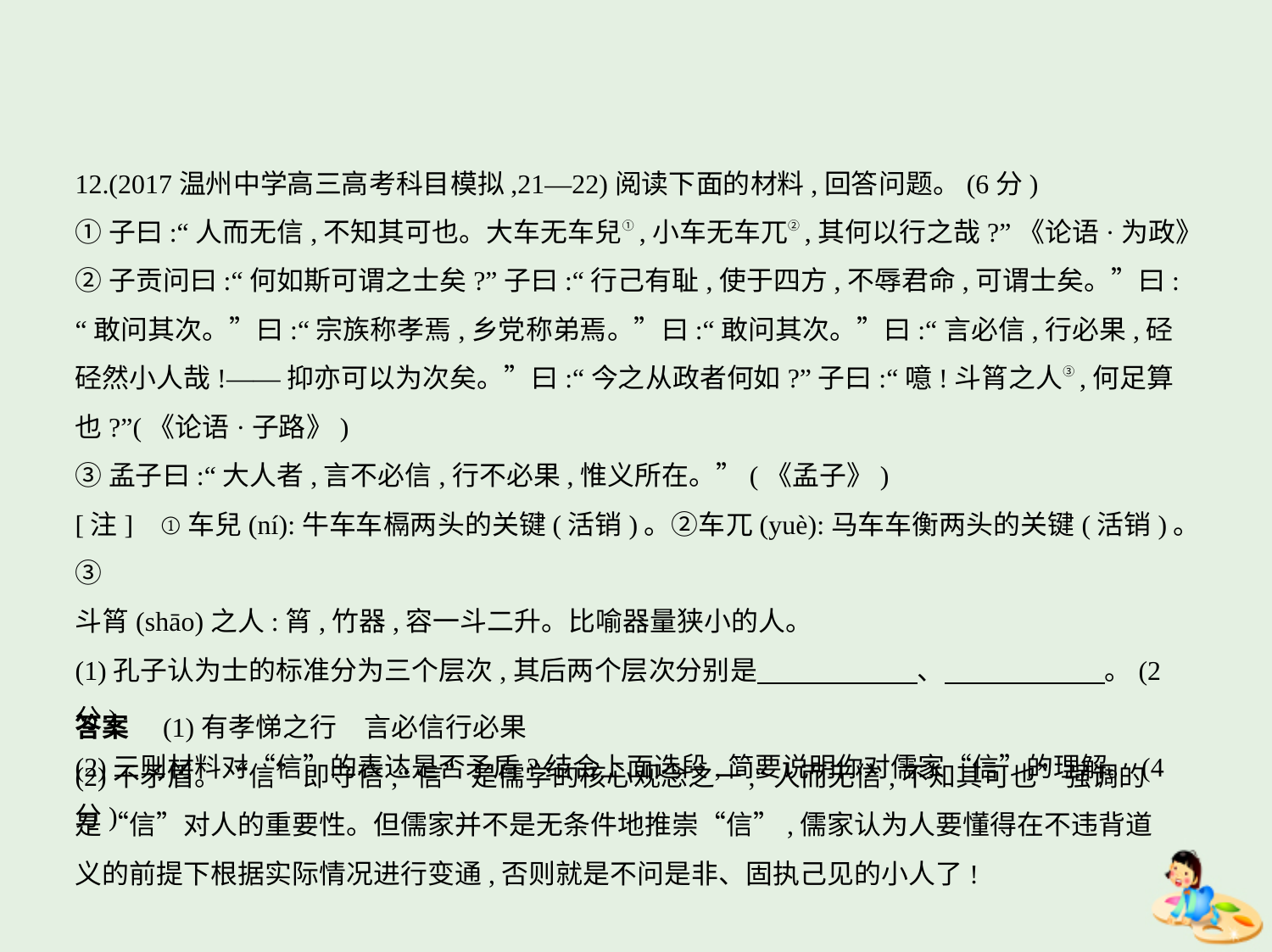

12.(2017温州中学高三高考科目模拟,21—22)阅读下面的材料,回答问题。(6分)
①子曰:“人而无信,不知其可也。大车无车兒①,小车无车兀②,其何以行之哉?”《论语·为政》
②子贡问曰:“何如斯可谓之士矣?”子曰:“行己有耻,使于四方,不辱君命,可谓士矣。”曰:
“敢问其次。”曰:“宗族称孝焉,乡党称弟焉。”曰:“敢问其次。”曰:“言必信,行必果,硁
硁然小人哉!——抑亦可以为次矣。”曰:“今之从政者何如?”子曰:“噫!斗筲之人③,何足算
也?”(《论语·子路》)
③孟子曰:“大人者,言不必信,行不必果,惟义所在。”(《孟子》)
[注]    ①车兒(ní):牛车车槅两头的关键(活销)。②车兀(yuè):马车车衡两头的关键(活销)。③
斗筲(shāo)之人:筲,竹器,容一斗二升。比喻器量狭小的人。
(1)孔子认为士的标准分为三个层次,其后两个层次分别是　　　　　    、　　　　　    。(2分)
(2)三则材料对“信”的表达是否矛盾?结合上面选段,简要说明你对儒家“信”的理解。(4分)
答案　(1)有孝悌之行　言必信行必果
(2)不矛盾。“信”即守信,“信”是儒学的核心观念之一,“人而无信,不知其可也”强调的
是“信”对人的重要性。但儒家并不是无条件地推崇“信”,儒家认为人要懂得在不违背道
义的前提下根据实际情况进行变通,否则就是不问是非、固执己见的小人了!